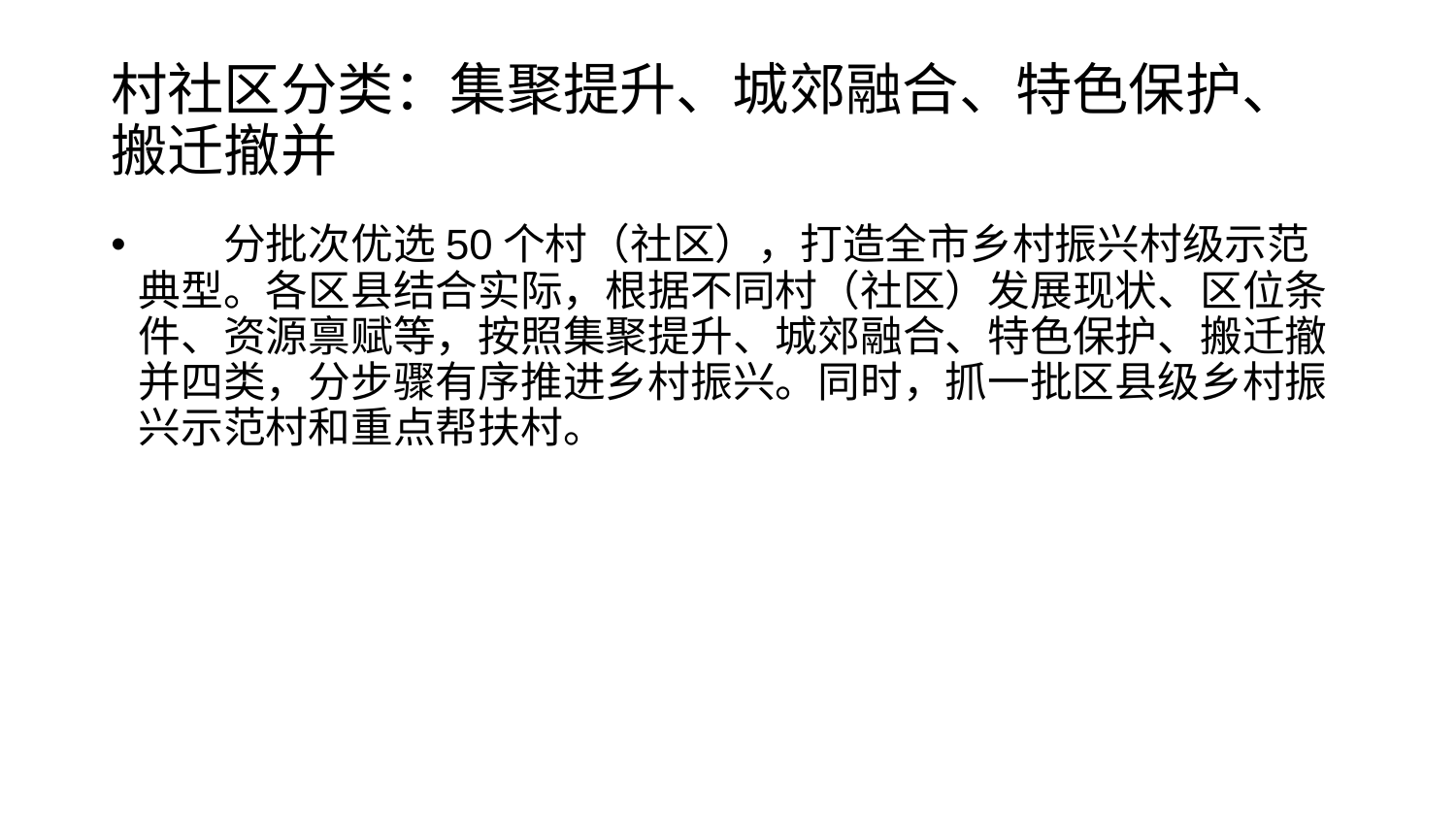

# 村社区分类：集聚提升、城郊融合、特色保护、搬迁撤并
　　分批次优选50个村（社区），打造全市乡村振兴村级示范典型。各区县结合实际，根据不同村（社区）发展现状、区位条件、资源禀赋等，按照集聚提升、城郊融合、特色保护、搬迁撤并四类，分步骤有序推进乡村振兴。同时，抓一批区县级乡村振兴示范村和重点帮扶村。